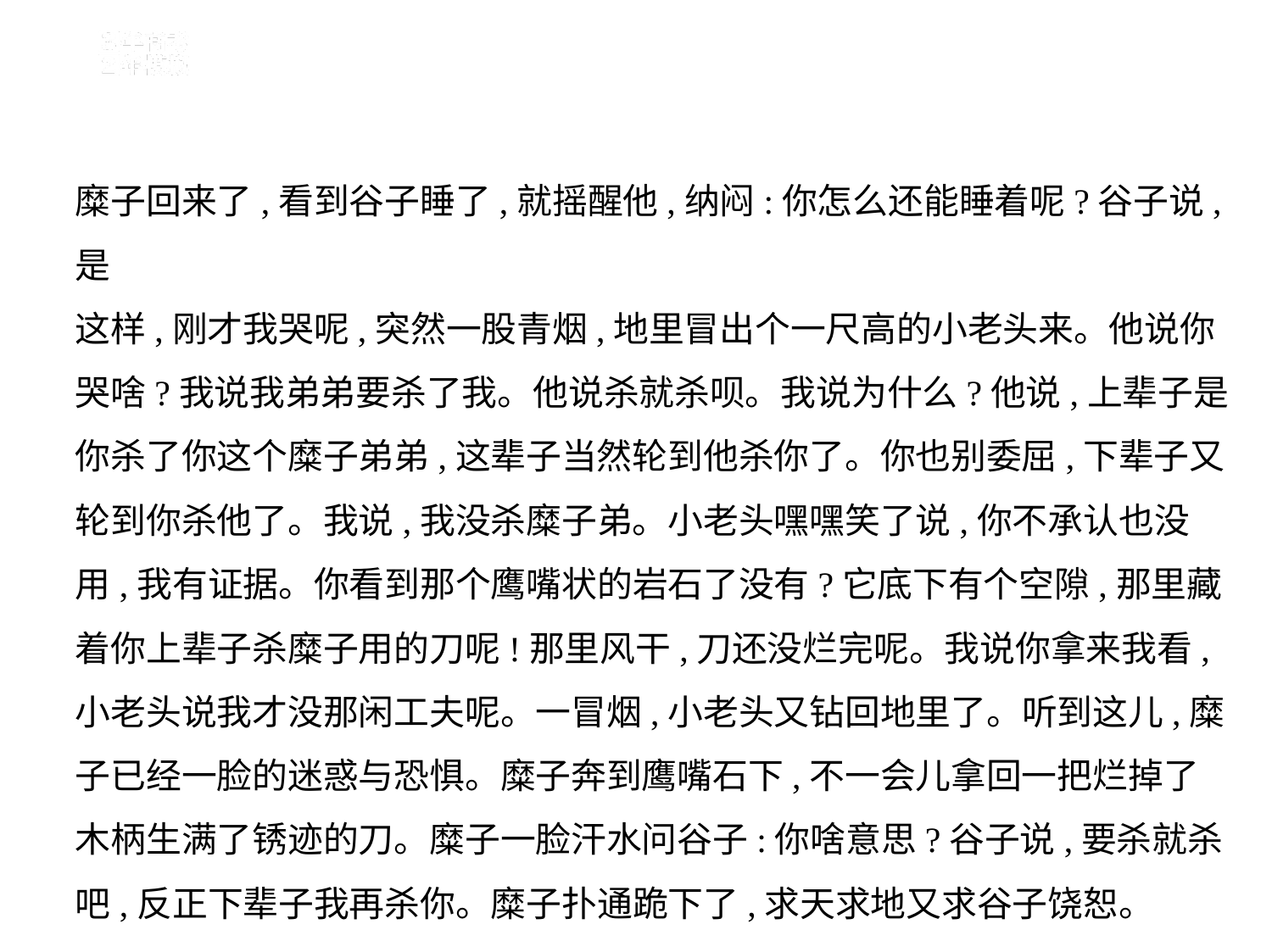

糜子回来了,看到谷子睡了,就摇醒他,纳闷:你怎么还能睡着呢?谷子说,是
这样,刚才我哭呢,突然一股青烟,地里冒出个一尺高的小老头来。他说你
哭啥?我说我弟弟要杀了我。他说杀就杀呗。我说为什么?他说,上辈子是
你杀了你这个糜子弟弟,这辈子当然轮到他杀你了。你也别委屈,下辈子又
轮到你杀他了。我说,我没杀糜子弟。小老头嘿嘿笑了说,你不承认也没
用,我有证据。你看到那个鹰嘴状的岩石了没有?它底下有个空隙,那里藏
着你上辈子杀糜子用的刀呢!那里风干,刀还没烂完呢。我说你拿来我看,
小老头说我才没那闲工夫呢。一冒烟,小老头又钻回地里了。听到这儿,糜
子已经一脸的迷惑与恐惧。糜子奔到鹰嘴石下,不一会儿拿回一把烂掉了
木柄生满了锈迹的刀。糜子一脸汗水问谷子:你啥意思?谷子说,要杀就杀
吧,反正下辈子我再杀你。糜子扑通跪下了,求天求地又求谷子饶恕。